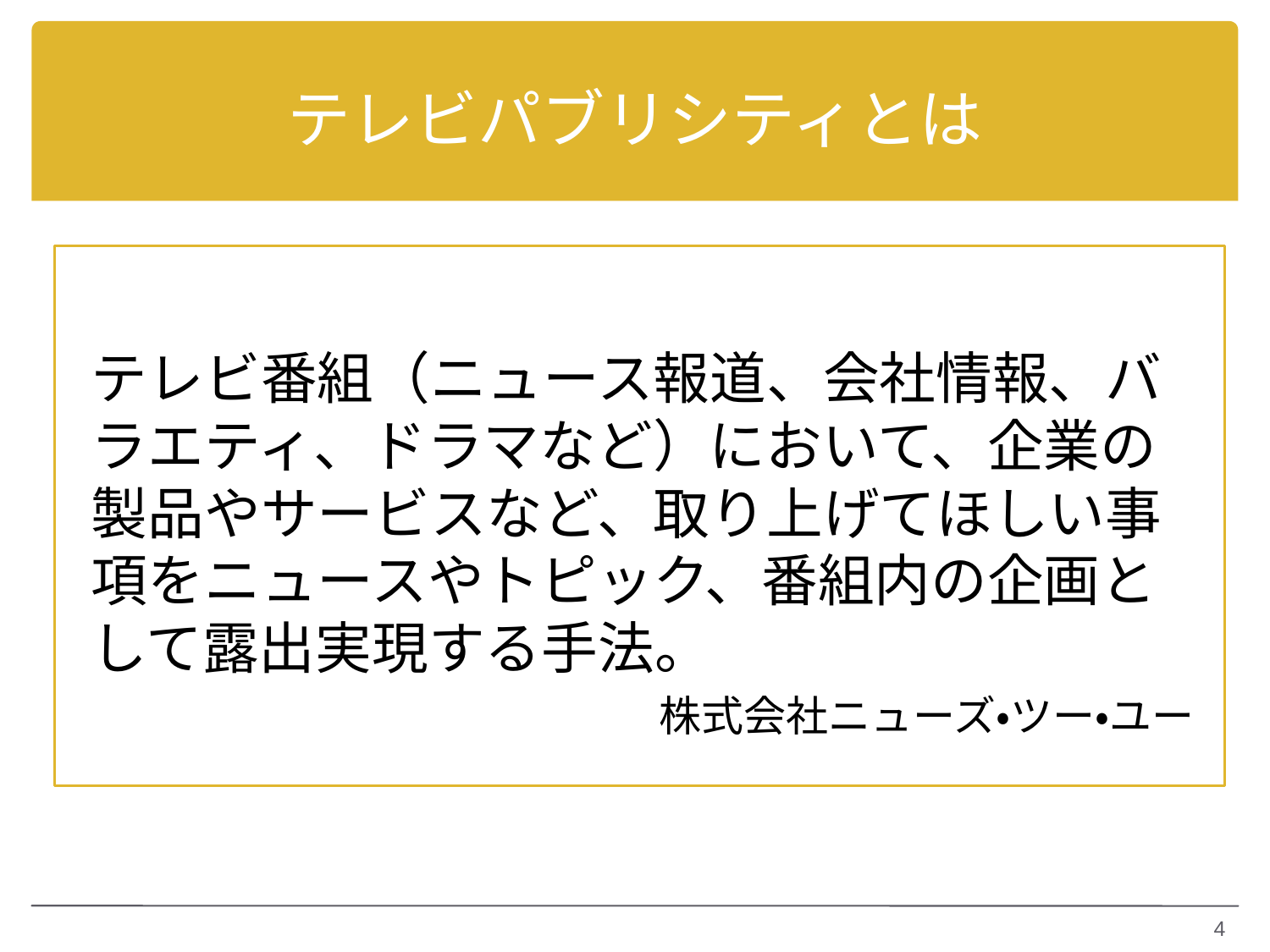

# テレビパブリシティとは
テレビ番組（ニュース報道、会社情報、バラエティ、ドラマなど）において、企業の製品やサービスなど、取り上げてほしい事項をニュースやトピック、番組内の企画として露出実現する手法。
株式会社ニューズ・ツー・ユー

4